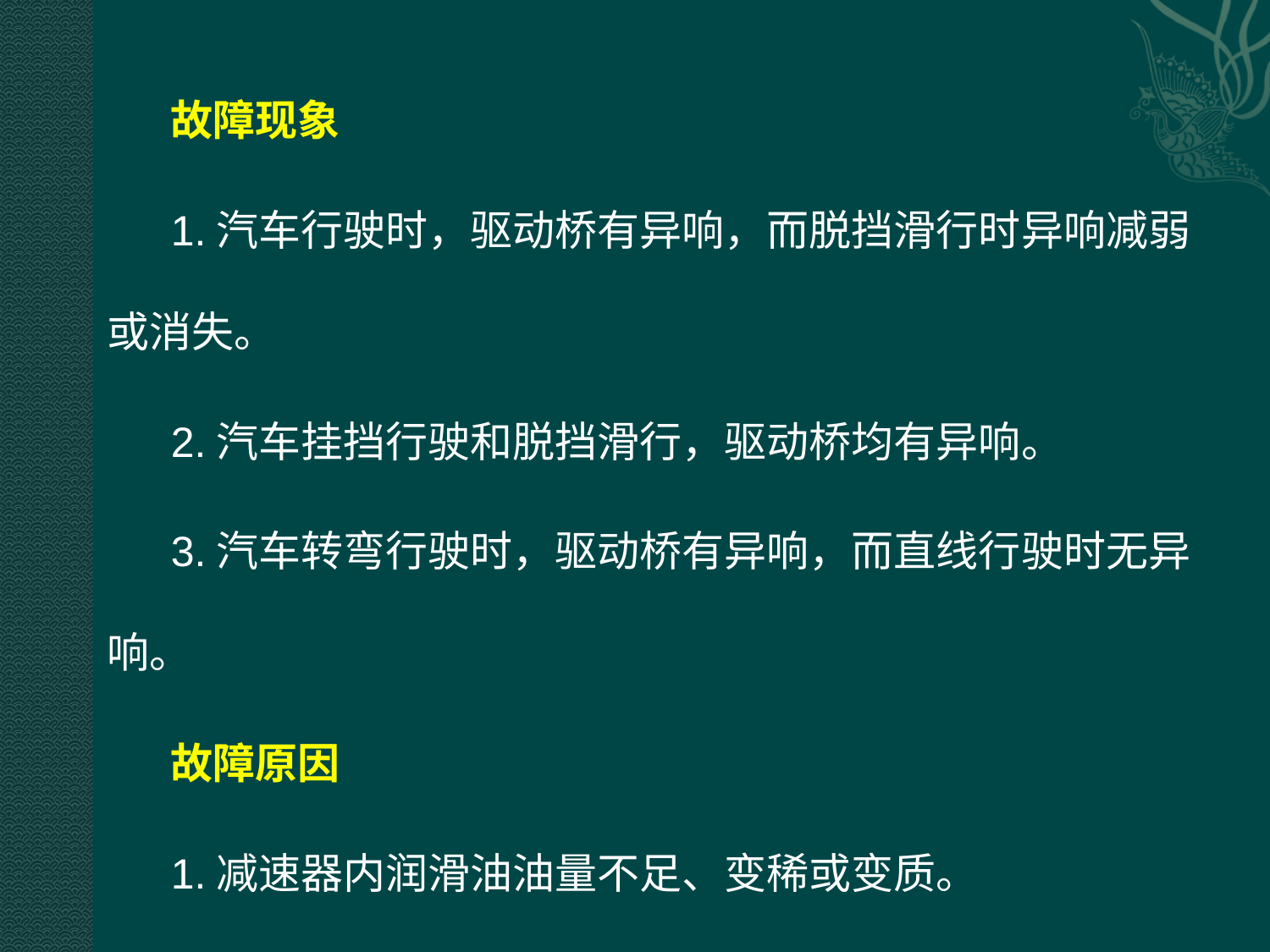

故障现象
1.汽车行驶时，驱动桥有异响，而脱挡滑行时异响减弱或消失。
2.汽车挂挡行驶和脱挡滑行，驱动桥均有异响。
3.汽车转弯行驶时，驱动桥有异响，而直线行驶时无异响。
故障原因
1.减速器内润滑油油量不足、变稀或变质。
2.圆锥主动齿轮轴承磨损、调整不当、凸缘未压紧。